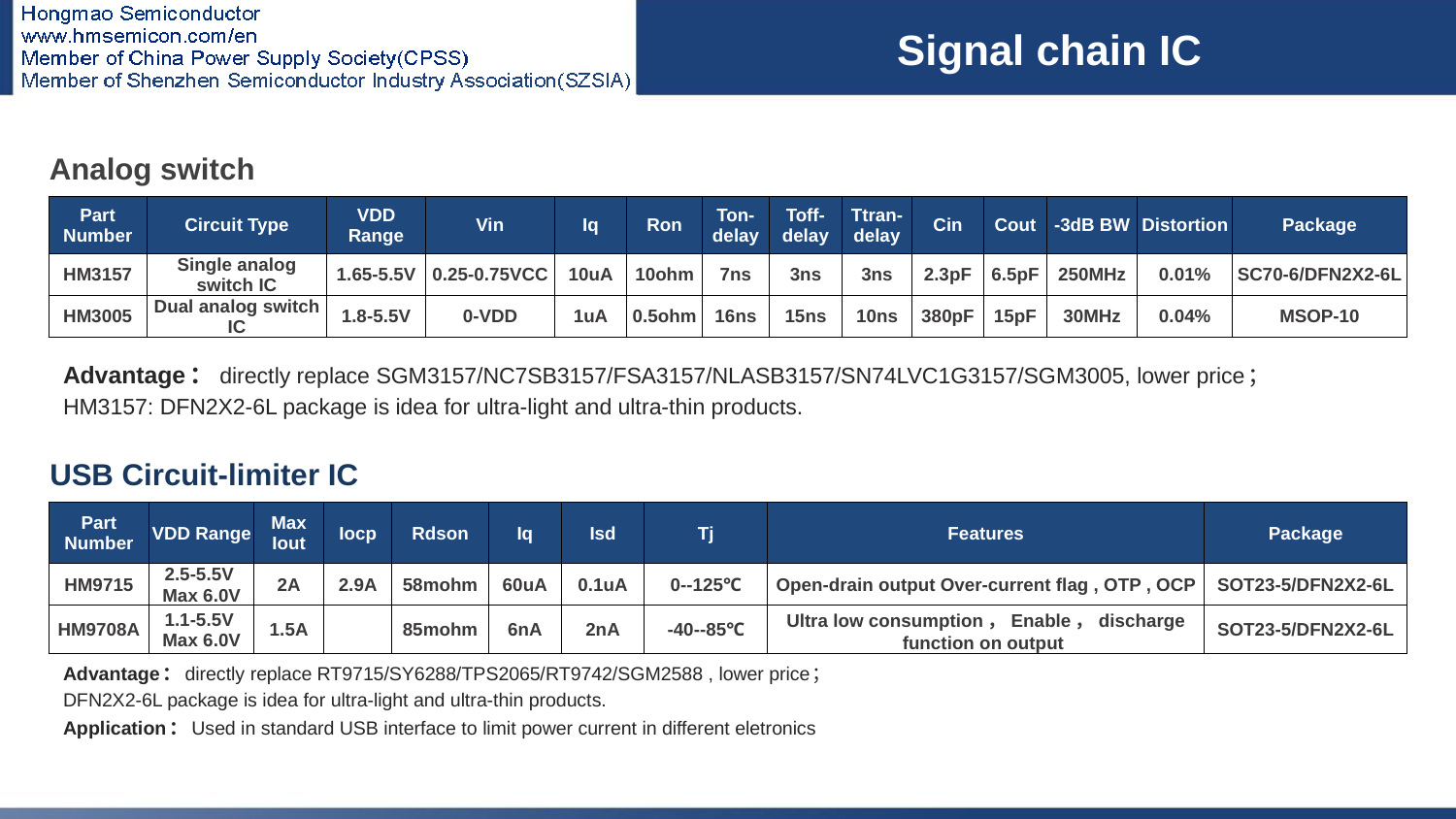

Signal chain IC
| Analog switch |  |  |  |  |  |  |  |  |  |  |  |  |  |
| --- | --- | --- | --- | --- | --- | --- | --- | --- | --- | --- | --- | --- | --- |
| Part Number | Circuit Type | VDD Range | Vin | Iq | Ron | Ton-delay | Toff-delay | Ttran-delay | Cin | Cout | -3dB BW | Distortion | Package |
| HM3157 | Single analog switch IC | 1.65-5.5V | 0.25-0.75VCC | 10uA | 10ohm | 7ns | 3ns | 3ns | 2.3pF | 6.5pF | 250MHz | 0.01% | SC70-6/DFN2X2-6L |
| HM3005 | Dual analog switch IC | 1.8-5.5V | 0-VDD | 1uA | 0.5ohm | 16ns | 15ns | 10ns | 380pF | 15pF | 30MHz | 0.04% | MSOP-10 |
# 信号链IC
Advantage：directly replace SGM3157/NC7SB3157/FSA3157/NLASB3157/SN74LVC1G3157/SGM3005, lower price；
HM3157: DFN2X2-6L package is idea for ultra-light and ultra-thin products.
| USB Circuit-limiter IC |  |  |  |  |  |  |  |  |  |
| --- | --- | --- | --- | --- | --- | --- | --- | --- | --- |
| Part Number | VDD Range | Max Iout | Iocp | Rdson | Iq | Isd | Tj | Features | Package |
| HM9715 | 2.5-5.5V Max 6.0V | 2A | 2.9A | 58mohm | 60uA | 0.1uA | 0--125℃ | Open-drain output Over-current flag , OTP , OCP | SOT23-5/DFN2X2-6L |
| HM9708A | 1.1-5.5V Max 6.0V | 1.5A |  | 85mohm | 6nA | 2nA | -40--85℃ | Ultra low consumption，Enable，discharge function on output | SOT23-5/DFN2X2-6L |
Advantage：directly replace RT9715/SY6288/TPS2065/RT9742/SGM2588 , lower price；
DFN2X2-6L package is idea for ultra-light and ultra-thin products.
Application：Used in standard USB interface to limit power current in different eletronics